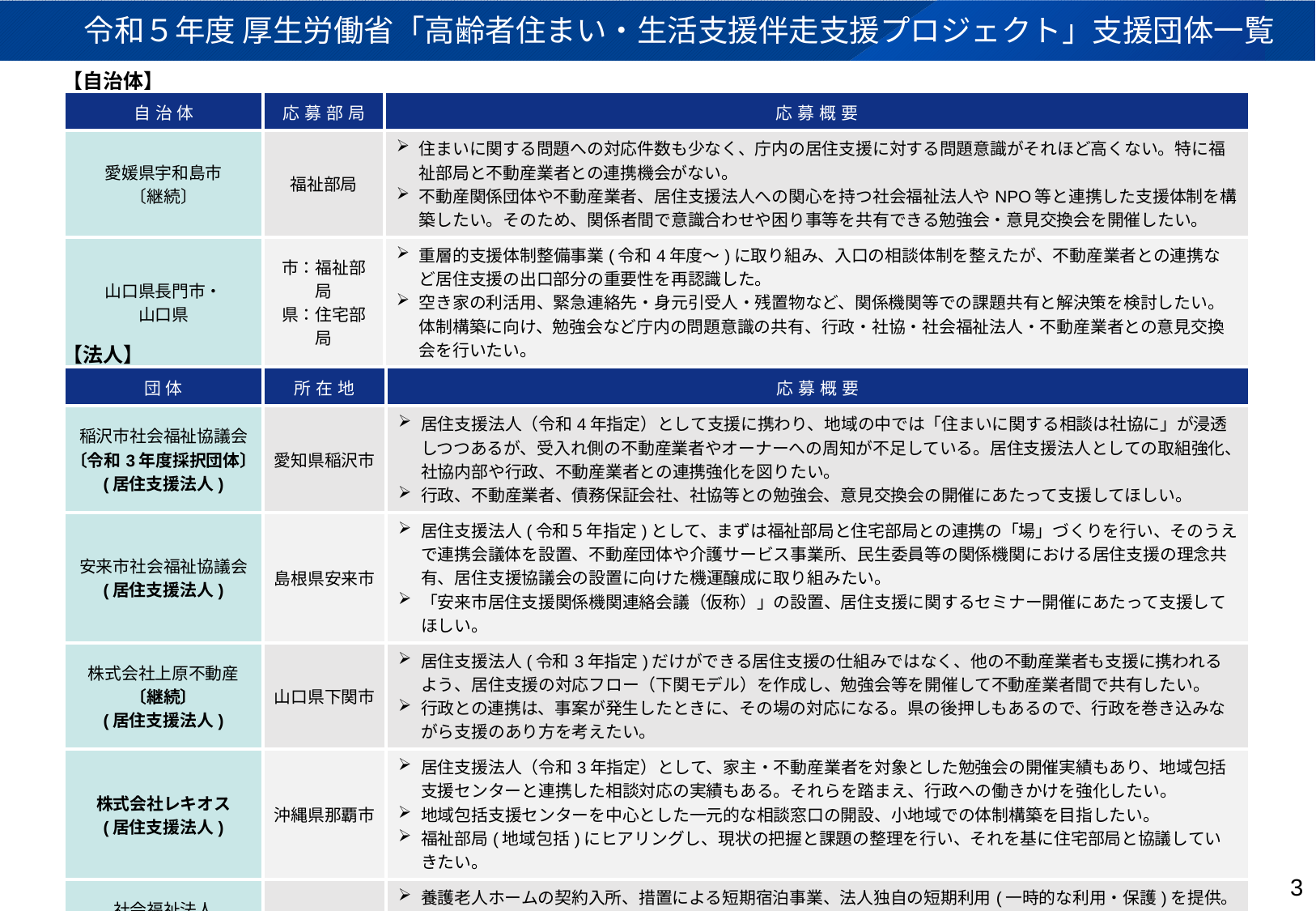

令和５年度 厚生労働省「高齢者住まい・生活支援伴走支援プロジェクト」支援団体一覧
【自治体】
| 自治体 | 応募部局 | 応募概要 |
| --- | --- | --- |
| 愛媛県宇和島市 〔継続〕 | 福祉部局 | 住まいに関する問題への対応件数も少なく、庁内の居住支援に対する問題意識がそれほど高くない。特に福祉部局と不動産業者との連携機会がない。 不動産関係団体や不動産業者、居住支援法人への関心を持つ社会福祉法人やNPO等と連携した支援体制を構築したい。そのため、関係者間で意識合わせや困り事等を共有できる勉強会・意見交換会を開催したい。 |
| 山口県長門市・ 山口県 | 市：福祉部局 県：住宅部局 | 重層的支援体制整備事業(令和4年度～)に取り組み、入口の相談体制を整えたが、不動産業者との連携など居住支援の出口部分の重要性を再認識した。 空き家の利活用、緊急連絡先・身元引受人・残置物など、関係機関等での課題共有と解決策を検討したい。体制構築に向け、勉強会など庁内の問題意識の共有、行政・社協・社会福祉法人・不動産業者との意見交換会を行いたい。 |
【法人】
| 団体 | 所在地 | 応募概要 |
| --- | --- | --- |
| 稲沢市社会福祉協議会 〔令和3年度採択団体〕 (居住支援法人) | 愛知県稲沢市 | 居住支援法人（令和4年指定）として支援に携わり、地域の中では「住まいに関する相談は社協に」が浸透しつつあるが、受入れ側の不動産業者やオーナーへの周知が不足している。居住支援法人としての取組強化、社協内部や行政、不動産業者との連携強化を図りたい。 行政、不動産業者、債務保証会社、社協等との勉強会、意見交換会の開催にあたって支援してほしい。 |
| 安来市社会福祉協議会 (居住支援法人) | 島根県安来市 | 居住支援法人(令和５年指定)として、まずは福祉部局と住宅部局との連携の「場」づくりを行い、そのうえで連携会議体を設置、不動産団体や介護サービス事業所、民生委員等の関係機関における居住支援の理念共有、居住支援協議会の設置に向けた機運醸成に取り組みたい。 「安来市居住支援関係機関連絡会議（仮称）」の設置、居住支援に関するセミナー開催にあたって支援してほしい。 |
| 株式会社上原不動産 〔継続〕 (居住支援法人) | 山口県下関市 | 居住支援法人(令和3年指定)だけができる居住支援の仕組みではなく、他の不動産業者も支援に携われるよう、居住支援の対応フロー（下関モデル）を作成し、勉強会等を開催して不動産業者間で共有したい。 行政との連携は、事案が発生したときに、その場の対応になる。県の後押しもあるので、行政を巻き込みながら支援のあり方を考えたい。 |
| 株式会社レキオス (居住支援法人) | 沖縄県那覇市 | 居住支援法人（令和3年指定）として、家主・不動産業者を対象とした勉強会の開催実績もあり、地域包括支援センターと連携した相談対応の実績もある。それらを踏まえ、行政への働きかけを強化したい。 地域包括支援センターを中心とした一元的な相談窓口の開設、小地域での体制構築を目指したい。 福祉部局(地域包括)にヒアリングし、現状の把握と課題の整理を行い、それを基に住宅部局と協議していきたい。 |
| 社会福祉法人 岐阜老人ホーム | 岐阜岐阜市 | 養護老人ホームの契約入所、措置による短期宿泊事業、法人独自の短期利用(一時的な利用・保護)を提供。 行政や岐阜市社会福祉法人連絡会（約30法人が加盟）に働きかけ、地域の居住支援法人や支援団体等と住まい支援体制の構築を目指したい。 |
3